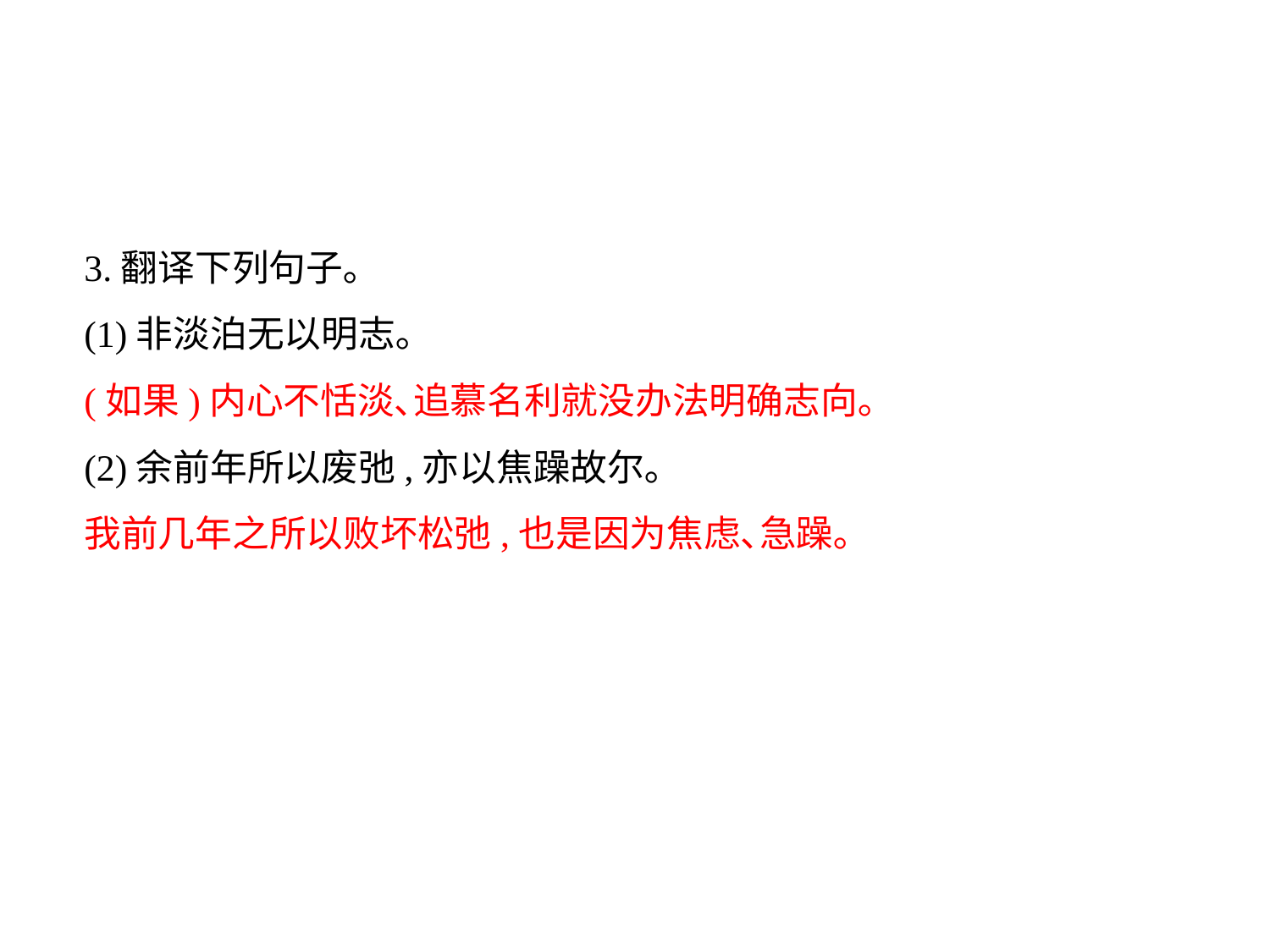

3.翻译下列句子｡
(1)非淡泊无以明志｡
(如果)内心不恬淡､追慕名利就没办法明确志向｡
(2)余前年所以废弛,亦以焦躁故尔｡
我前几年之所以败坏松弛,也是因为焦虑､急躁｡